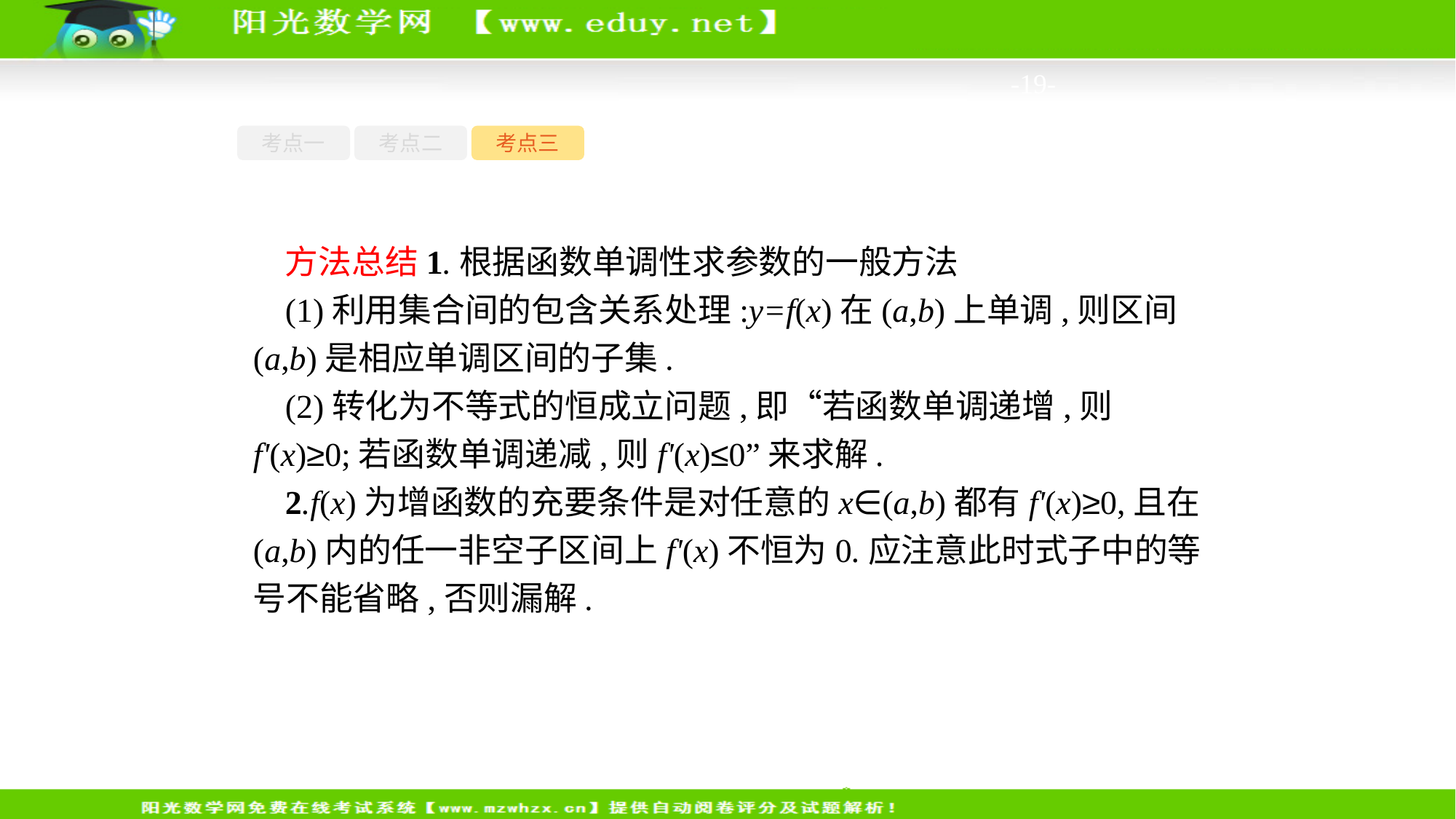

-19-
考点一
考点二
考点三
方法总结1.根据函数单调性求参数的一般方法
(1)利用集合间的包含关系处理:y=f(x)在(a,b)上单调,则区间(a,b)是相应单调区间的子集.
(2)转化为不等式的恒成立问题,即“若函数单调递增,则f'(x)≥0;若函数单调递减,则f'(x)≤0”来求解.
2.f(x)为增函数的充要条件是对任意的x∈(a,b)都有f'(x)≥0,且在(a,b)内的任一非空子区间上f'(x)不恒为0.应注意此时式子中的等号不能省略,否则漏解.